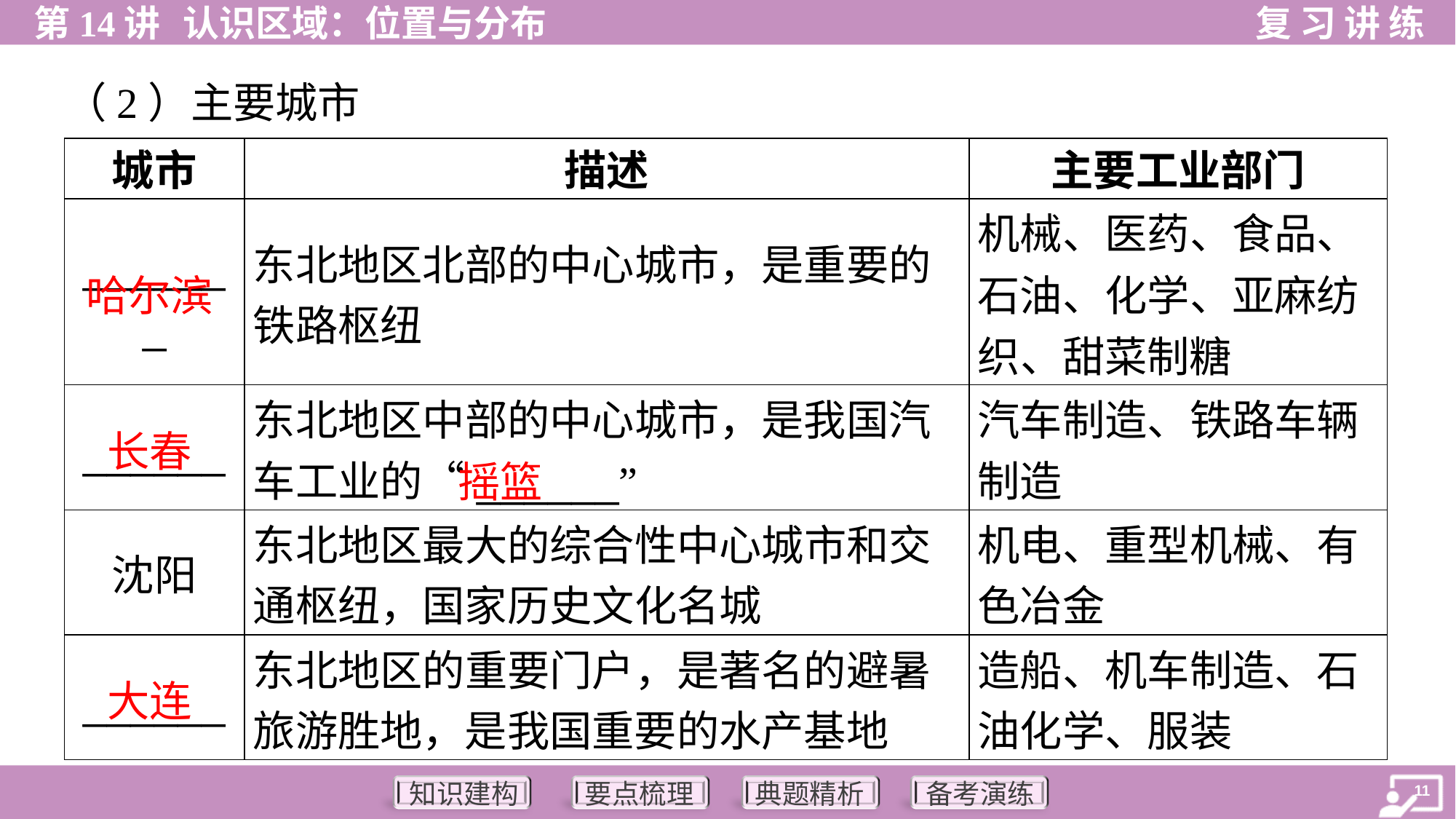

（2）主要城市
| 城市 | 描述 | 主要工业部门 |
| --- | --- | --- |
| \_\_\_\_\_\_\_ | 东北地区北部的中心城市，是重要的 铁路枢纽 | 机械、医药、食品、 石油、化学、亚麻纺 织、甜菜制糖 |
| \_\_\_\_\_\_ | 东北地区中部的中心城市，是我国汽 车工业的“\_\_\_\_\_\_” | 汽车制造、铁路车辆 制造 |
| 沈阳 | 东北地区最大的综合性中心城市和交 通枢纽，国家历史文化名城 | 机电、重型机械、有 色冶金 |
| \_\_\_\_\_\_ | 东北地区的重要门户，是著名的避暑 旅游胜地，是我国重要的水产基地 | 造船、机车制造、石 油化学、服装 |
哈尔滨
长春
摇篮
大连